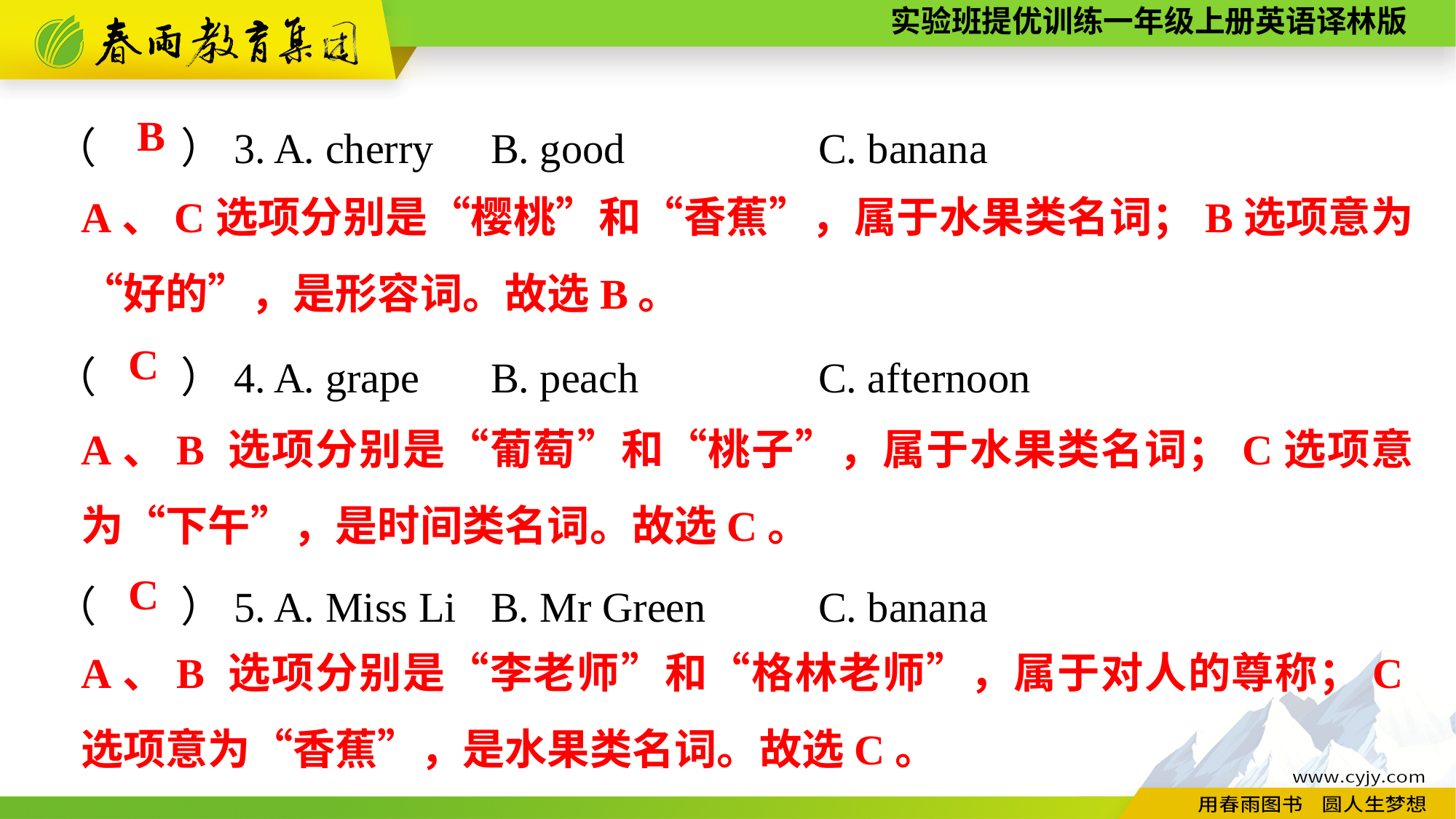

（　　）3. A. cherry	B. good		C. banana

（　　）4. A. grape	B. peach		C. afternoon

（　　）5. A. Miss Li	B. Mr Green		C. banana
B
A、C选项分别是“樱桃”和“香蕉”，属于水果类名词；B选项意为“好的”，是形容词。故选B。
C
A、B 选项分别是“葡萄”和“桃子”，属于水果类名词；C选项意为“下午”，是时间类名词。故选C。
C
A、B 选项分别是“李老师”和“格林老师”，属于对人的尊称；C选项意为“香蕉”，是水果类名词。故选C。